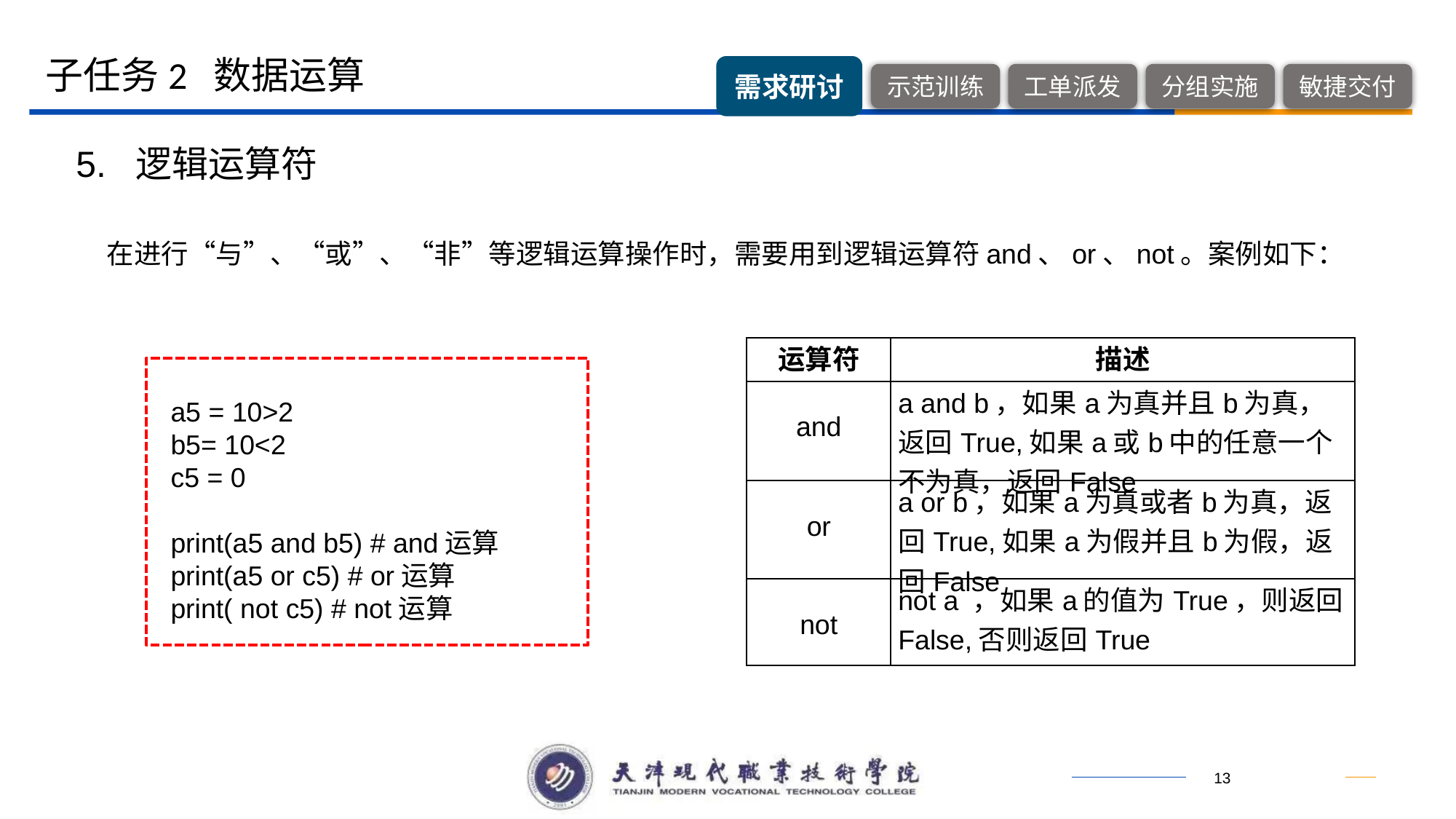

子任务2  数据运算

5.  逻辑运算符
在进行“与”、“或”、“非”等逻辑运算操作时，需要用到逻辑运算符and、or、not。案例如下：
| 运算符 | 描述 |
| --- | --- |
| and | a and b，如果a为真并且b为真，返回True,如果a或b中的任意一个不为真，返回False |
| or | a or b，如果a为真或者b为真，返回True,如果a为假并且b为假，返回False |
| not | not a ，如果a的值为True，则返回False,否则返回True |

a5 = 10>2
b5= 10<2
c5 = 0

print(a5 and b5) # and运算
print(a5 or c5) # or运算
print( not c5) # not运算